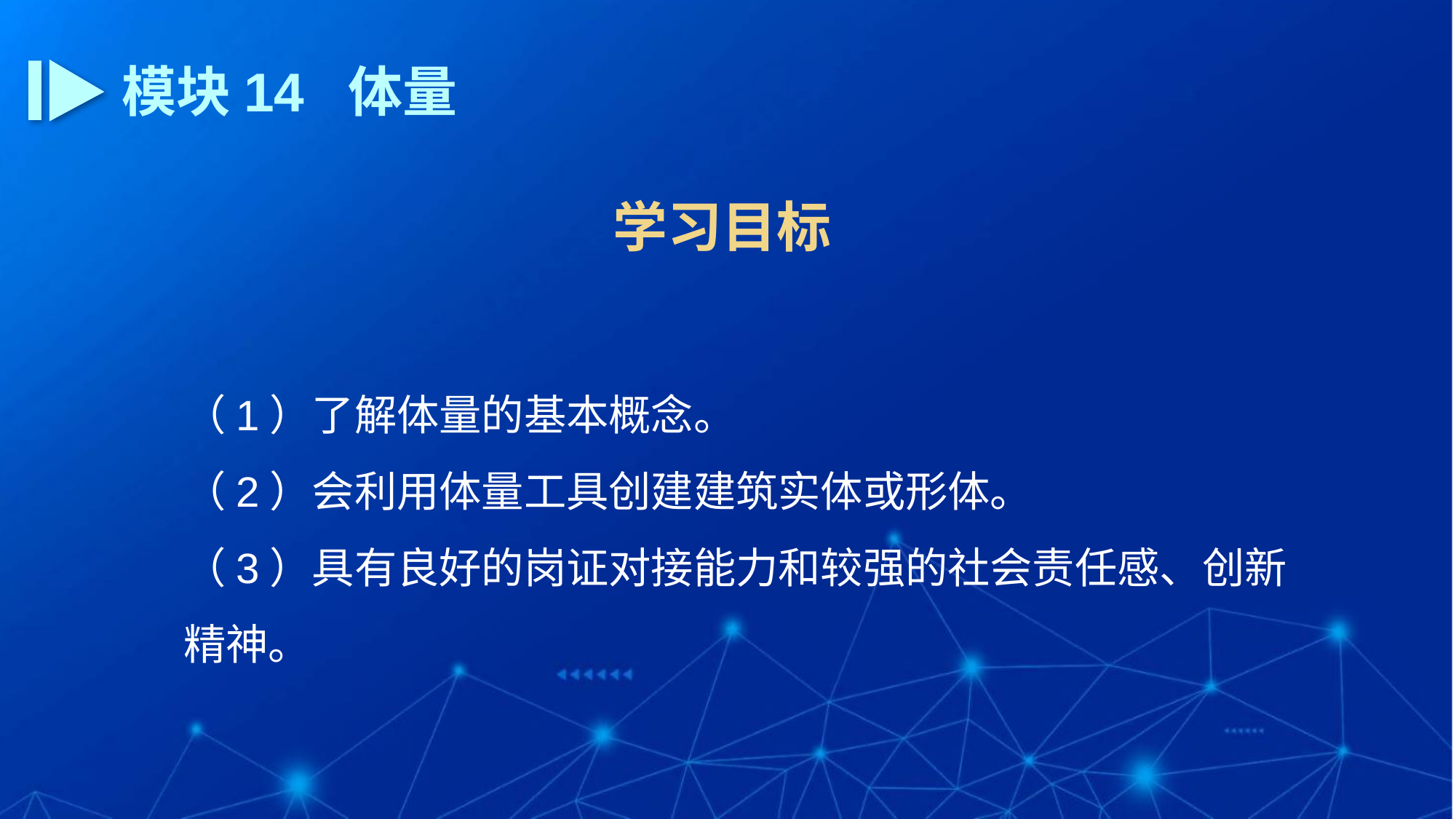

模块14  体量

学习目标
（1）了解体量的基本概念。
（2）会利用体量工具创建建筑实体或形体。
（3）具有良好的岗证对接能力和较强的社会责任感、创新精神。